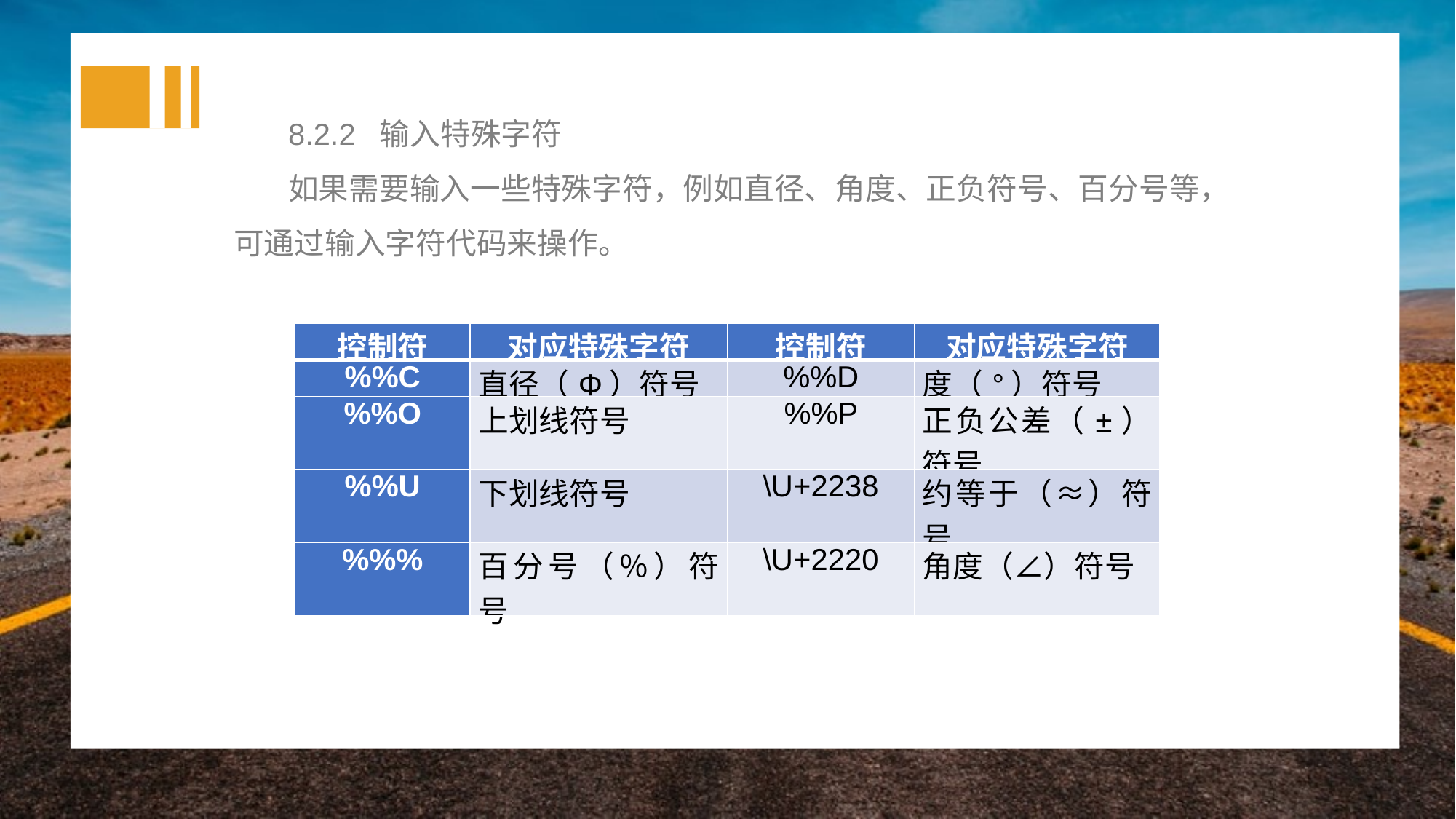

8.2.2  输入特殊字符
如果需要输入一些特殊字符，例如直径、角度、正负符号、百分号等，可通过输入字符代码来操作。
| 控制符 | 对应特殊字符 | 控制符 | 对应特殊字符 |
| --- | --- | --- | --- |
| %%C | 直径（Φ）符号 | %%D | 度（°）符号 |
| %%O | 上划线符号 | %%P | 正负公差（±）符号 |
| %%U | 下划线符号 | \U+2238 | 约等于（≈）符号 |
| %%% | 百分号（％）符号 | \U+2220 | 角度（∠）符号 |